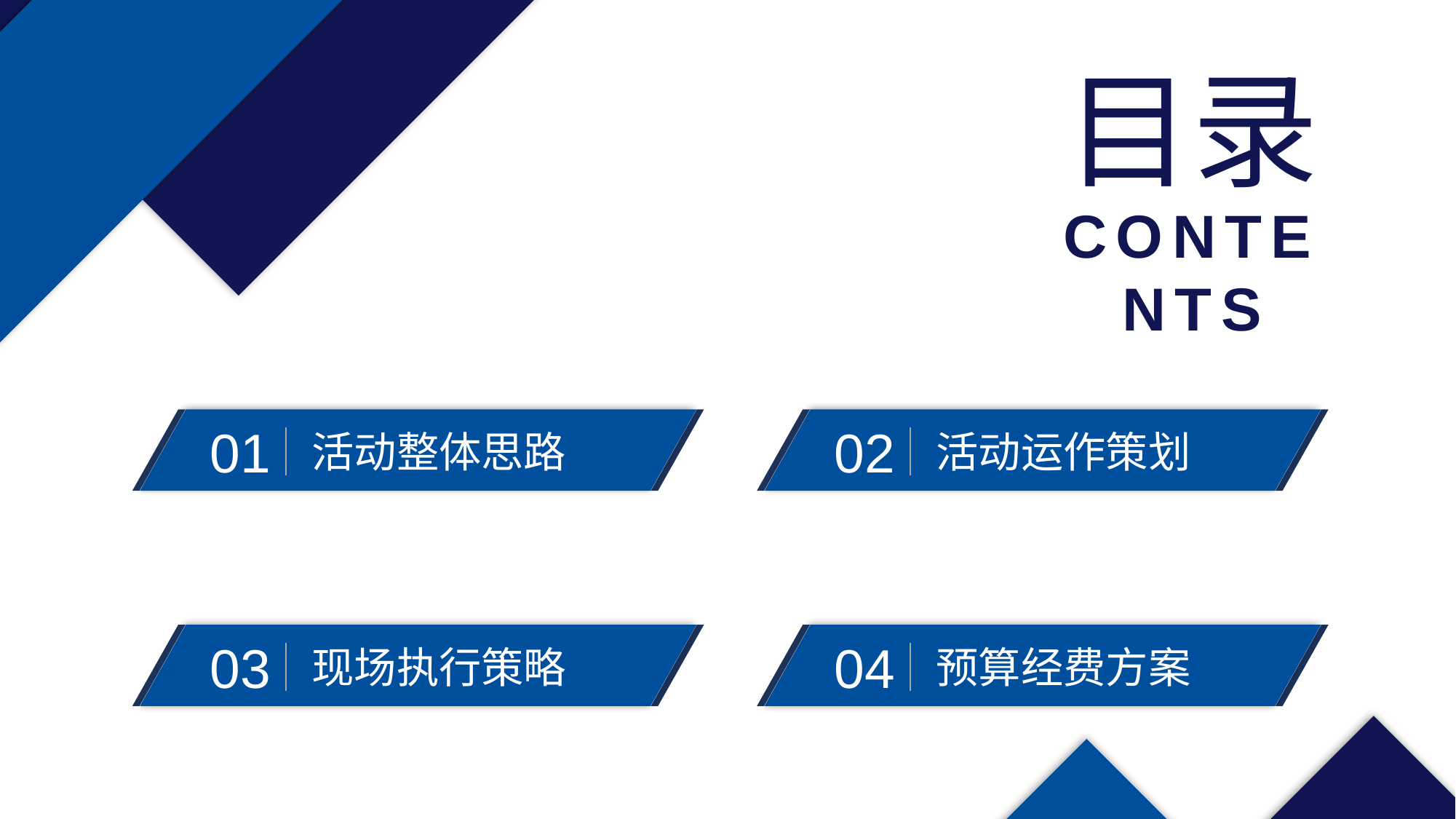

目录
CONTENTS

02
活动运作策划

01
活动整体思路

03
现场执行策略

04
预算经费方案